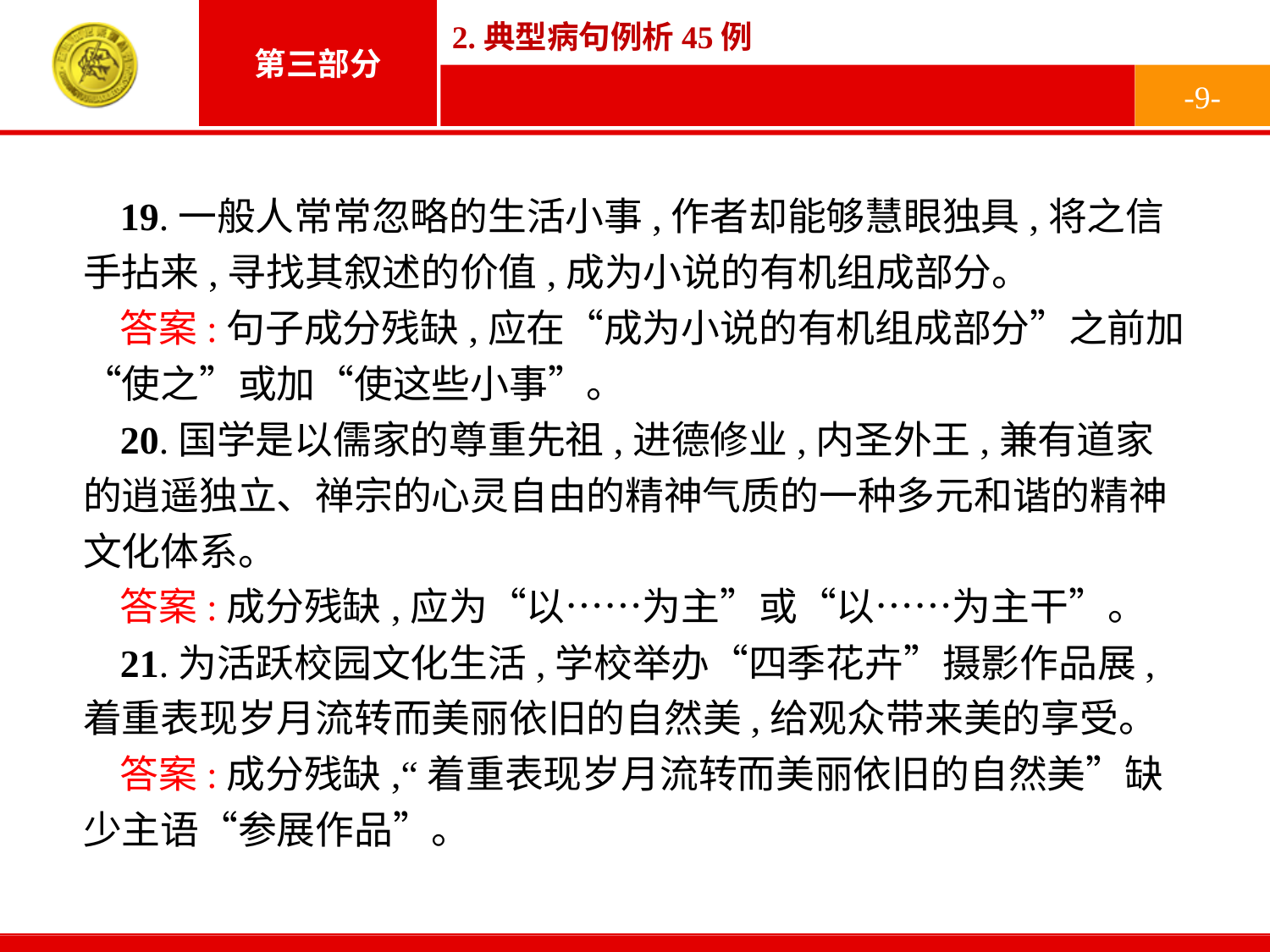

-9-
19.一般人常常忽略的生活小事,作者却能够慧眼独具,将之信手拈来,寻找其叙述的价值,成为小说的有机组成部分。
答案:句子成分残缺,应在“成为小说的有机组成部分”之前加“使之”或加“使这些小事”。
20.国学是以儒家的尊重先祖,进德修业,内圣外王,兼有道家的逍遥独立、禅宗的心灵自由的精神气质的一种多元和谐的精神文化体系。
答案:成分残缺,应为“以……为主”或“以……为主干”。
21.为活跃校园文化生活,学校举办“四季花卉”摄影作品展,着重表现岁月流转而美丽依旧的自然美,给观众带来美的享受。
答案:成分残缺,“着重表现岁月流转而美丽依旧的自然美”缺少主语“参展作品”。